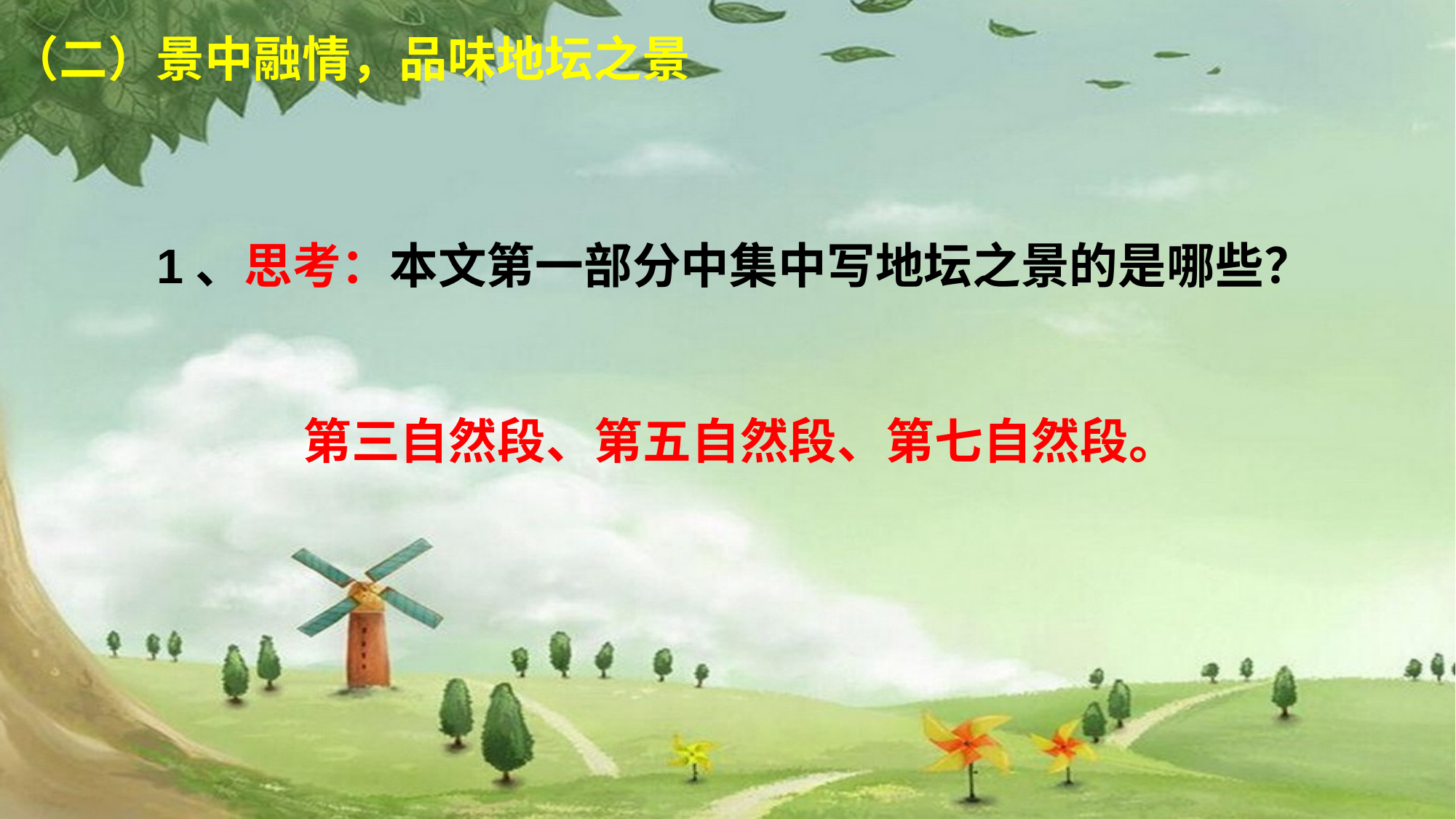

（二）景中融情，品味地坛之景
1、思考：本文第一部分中集中写地坛之景的是哪些？
第三自然段、第五自然段、第七自然段。